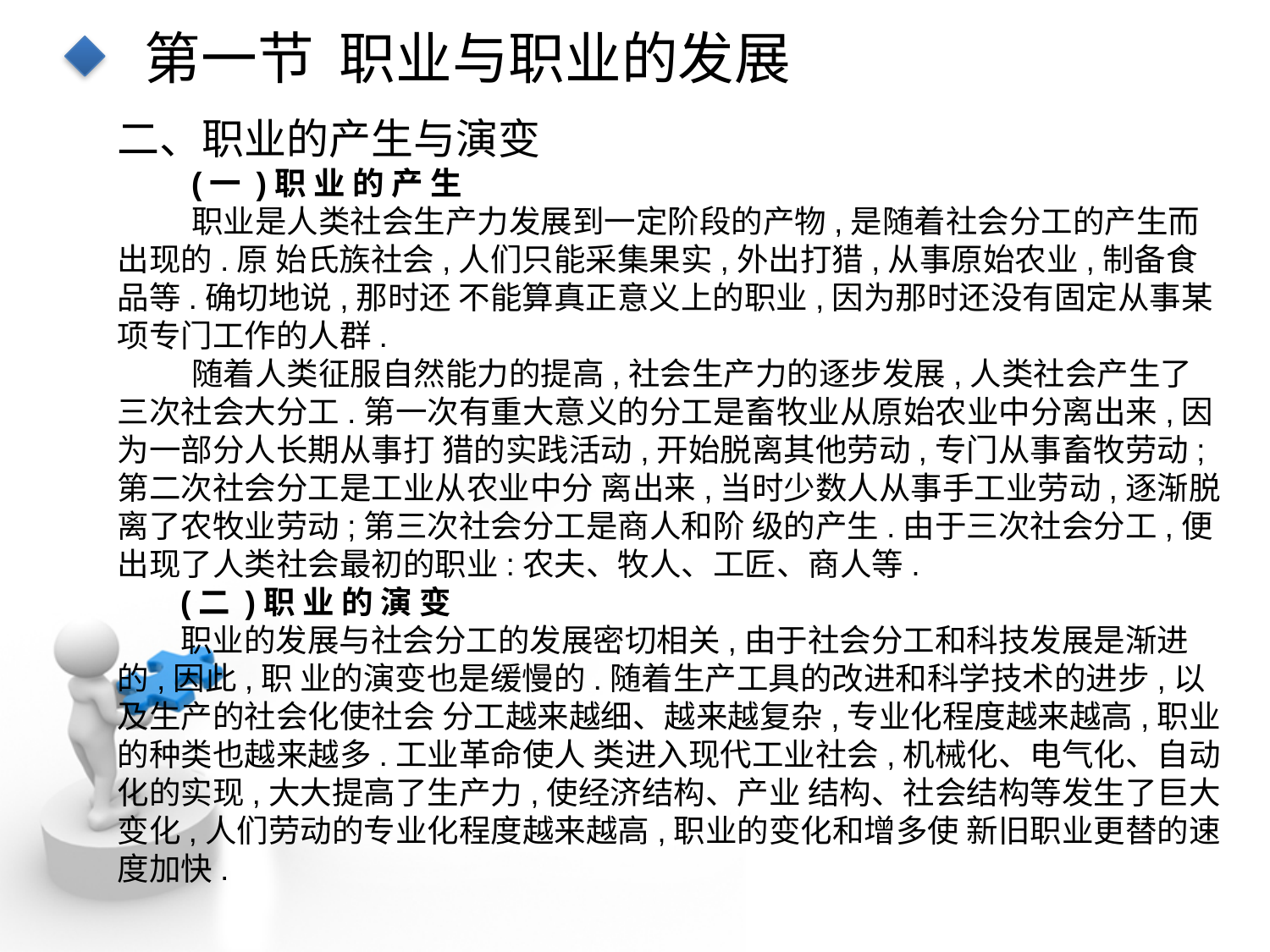

第一节  职业与职业的发展

二、职业的产生与演变
(一 )职 业 的 产 生
职业是人类社会生产力发展到一定阶段的产物,是随着社会分工的产生而出现的.原 始氏族社会,人们只能采集果实,外出打猎,从事原始农业,制备食品等.确切地说,那时还 不能算真正意义上的职业,因为那时还没有固定从事某项专门工作的人群.
随着人类征服自然能力的提高,社会生产力的逐步发展,人类社会产生了三次社会大分工.第一次有重大意义的分工是畜牧业从原始农业中分离出来,因为一部分人长期从事打 猎的实践活动,开始脱离其他劳动,专门从事畜牧劳动;第二次社会分工是工业从农业中分 离出来,当时少数人从事手工业劳动,逐渐脱离了农牧业劳动;第三次社会分工是商人和阶 级的产生.由于三次社会分工,便出现了人类社会最初的职业:农夫、牧人、工匠、商人等.
(二 )职 业 的 演 变
职业的发展与社会分工的发展密切相关,由于社会分工和科技发展是渐进的,因此,职 业的演变也是缓慢的.随着生产工具的改进和科学技术的进步,以及生产的社会化使社会 分工越来越细、越来越复杂,专业化程度越来越高,职业的种类也越来越多.工业革命使人 类进入现代工业社会,机械化、电气化、自动化的实现,大大提高了生产力,使经济结构、产业 结构、社会结构等发生了巨大变化,人们劳动的专业化程度越来越高,职业的变化和增多使 新旧职业更替的速度加快.

点击添加文本
点击添加文本
点击添加文本
点击添加文本